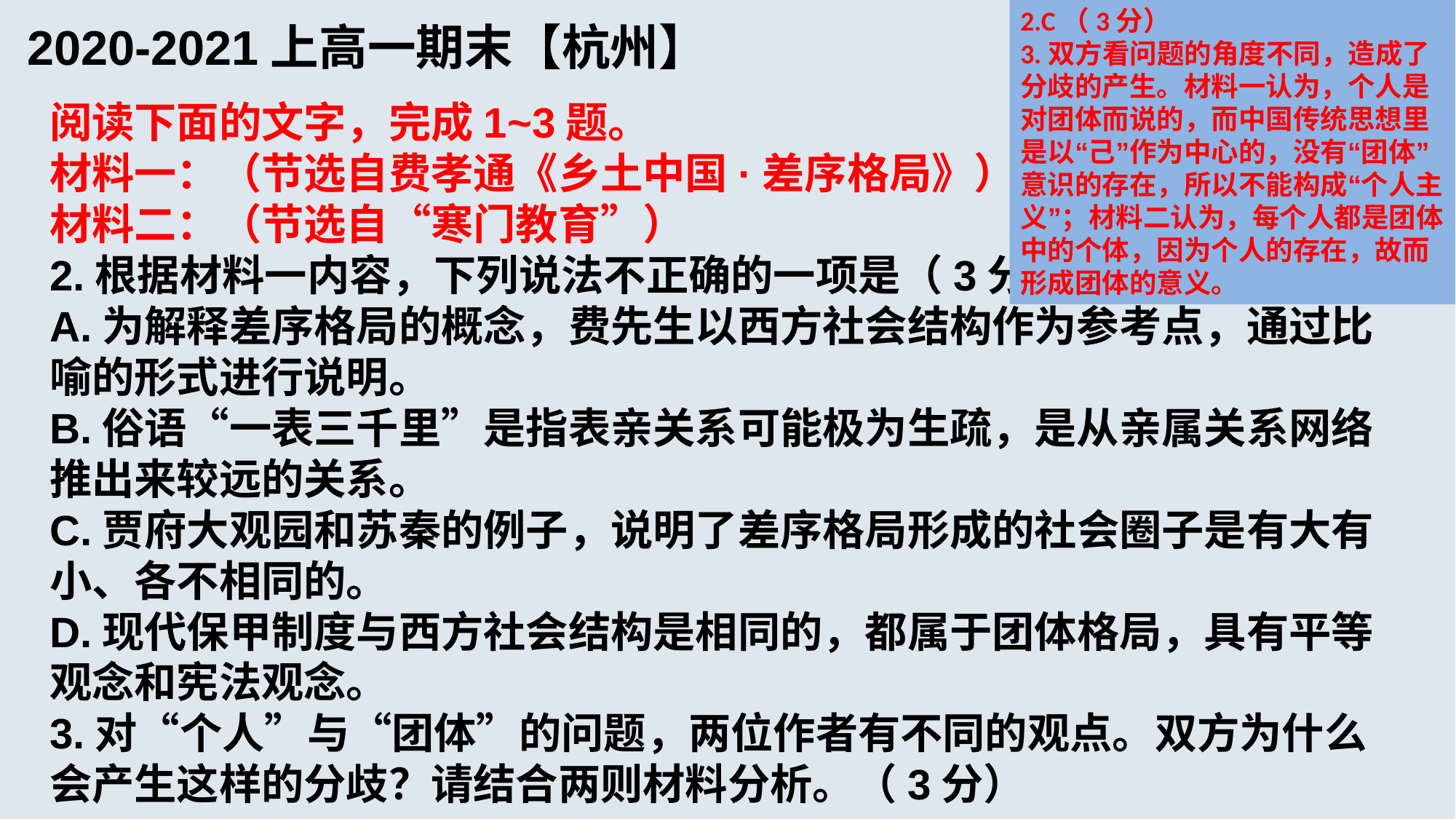

2.C（3分）
3.双方看问题的角度不同，造成了分歧的产生。材料一认为，个人是对团体而说的，而中国传统思想里是以“己”作为中心的，没有“团体”意识的存在，所以不能构成“个人主义”；材料二认为，每个人都是团体中的个体，因为个人的存在，故而形成团体的意义。
# 2020-2021上高一期末【杭州】
阅读下面的文字，完成1~3题。
材料一：（节选自费孝通《乡土中国·差序格局》）
材料二：（节选自“寒门教育”）
2.根据材料一内容，下列说法不正确的一项是（3分）
A.为解释差序格局的概念，费先生以西方社会结构作为参考点，通过比喻的形式进行说明。
B.俗语“一表三千里”是指表亲关系可能极为生疏，是从亲属关系网络推出来较远的关系。
C.贾府大观园和苏秦的例子，说明了差序格局形成的社会圈子是有大有小、各不相同的。
D.现代保甲制度与西方社会结构是相同的，都属于团体格局，具有平等观念和宪法观念。
3.对“个人”与“团体”的问题，两位作者有不同的观点。双方为什么会产生这样的分歧？请结合两则材料分析。（3分）